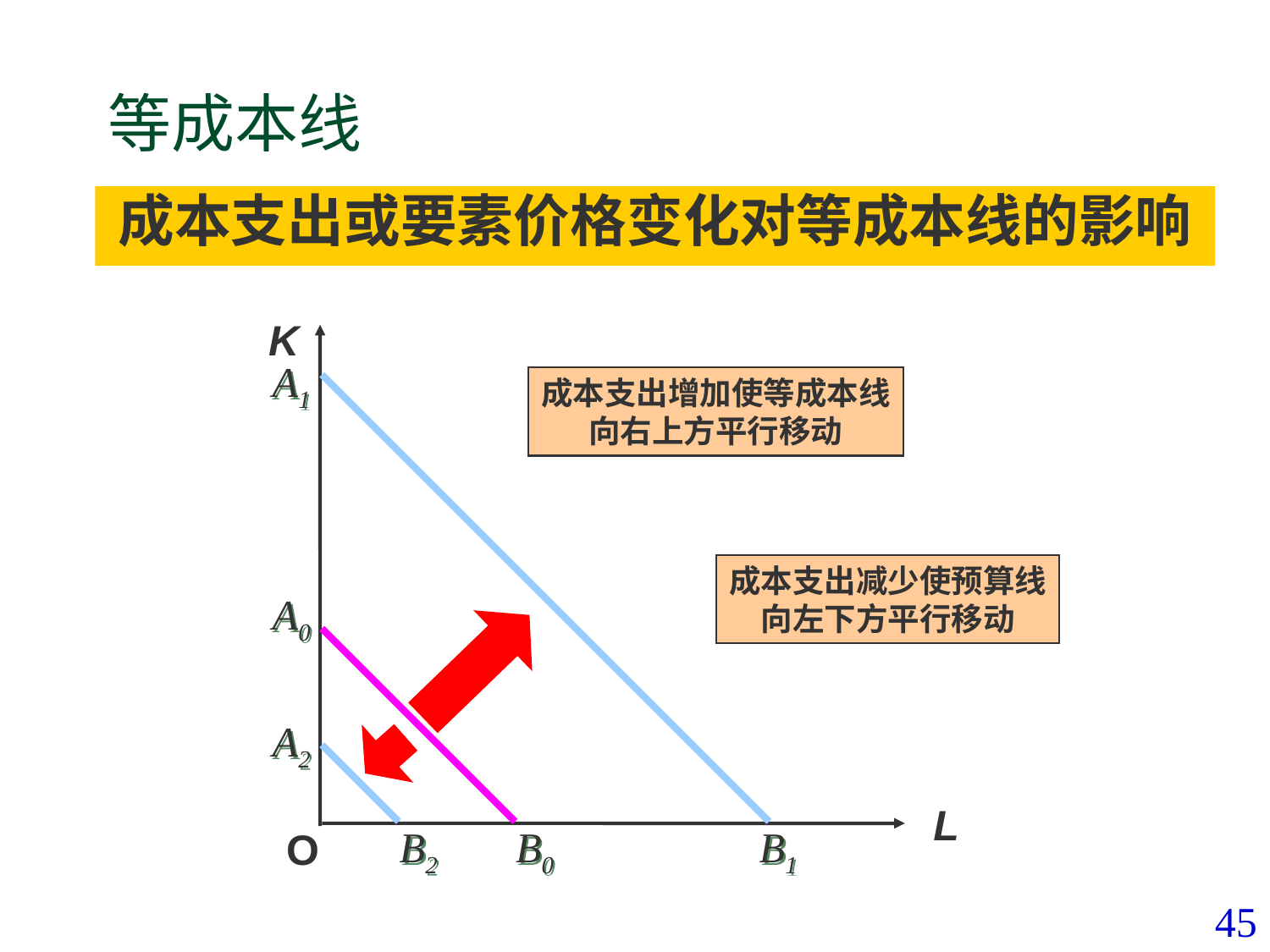

# 等成本线
成本支出或要素价格变化对等成本线的影响

K

L
O

A1
成本支出增加使等成本线
向右上方平行移动

B1
成本支出减少使预算线
向左下方平行移动
A2

B2
A0

B0
45